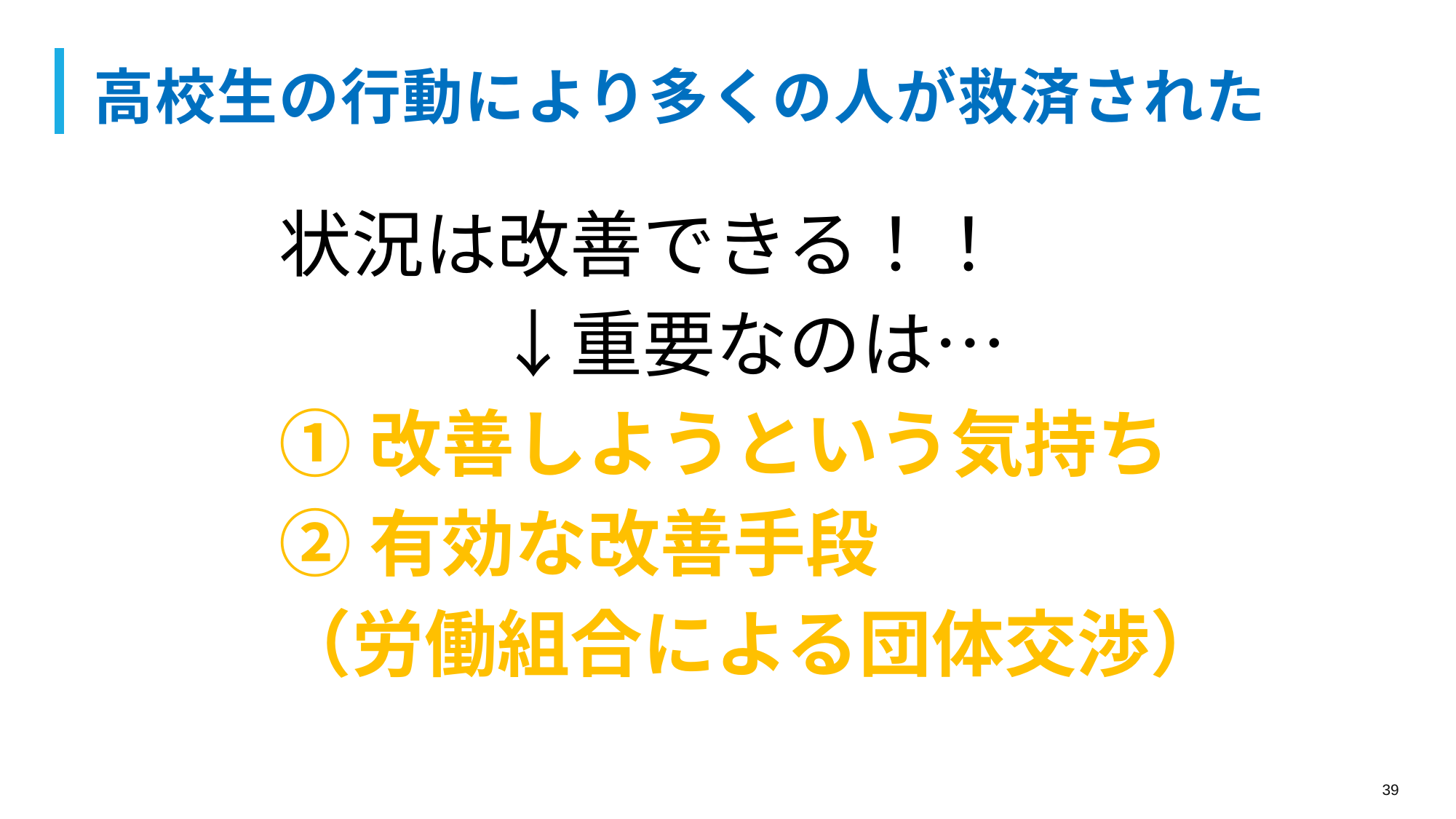

# 高校生の行動により多くの人が救済された
状況は改善できる！！
　　　↓重要なのは…
①改善しようという気持ち
②有効な改善手段
（労働組合による団体交渉）

39